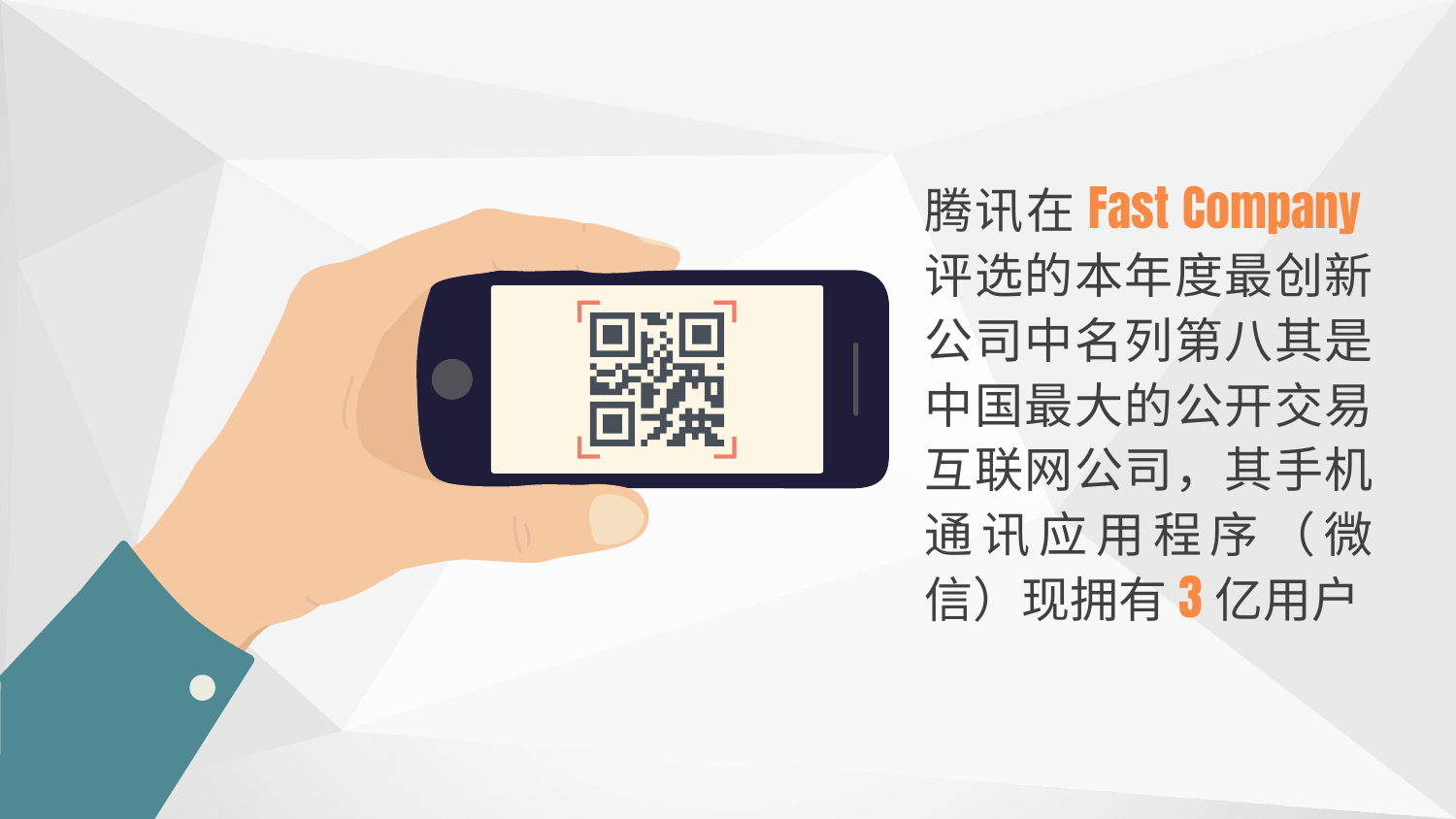

腾讯在Fast Company评选的本年度最创新公司中名列第八其是中国最大的公开交易互联网公司，其手机通讯应用程序（微信）现拥有3亿用户